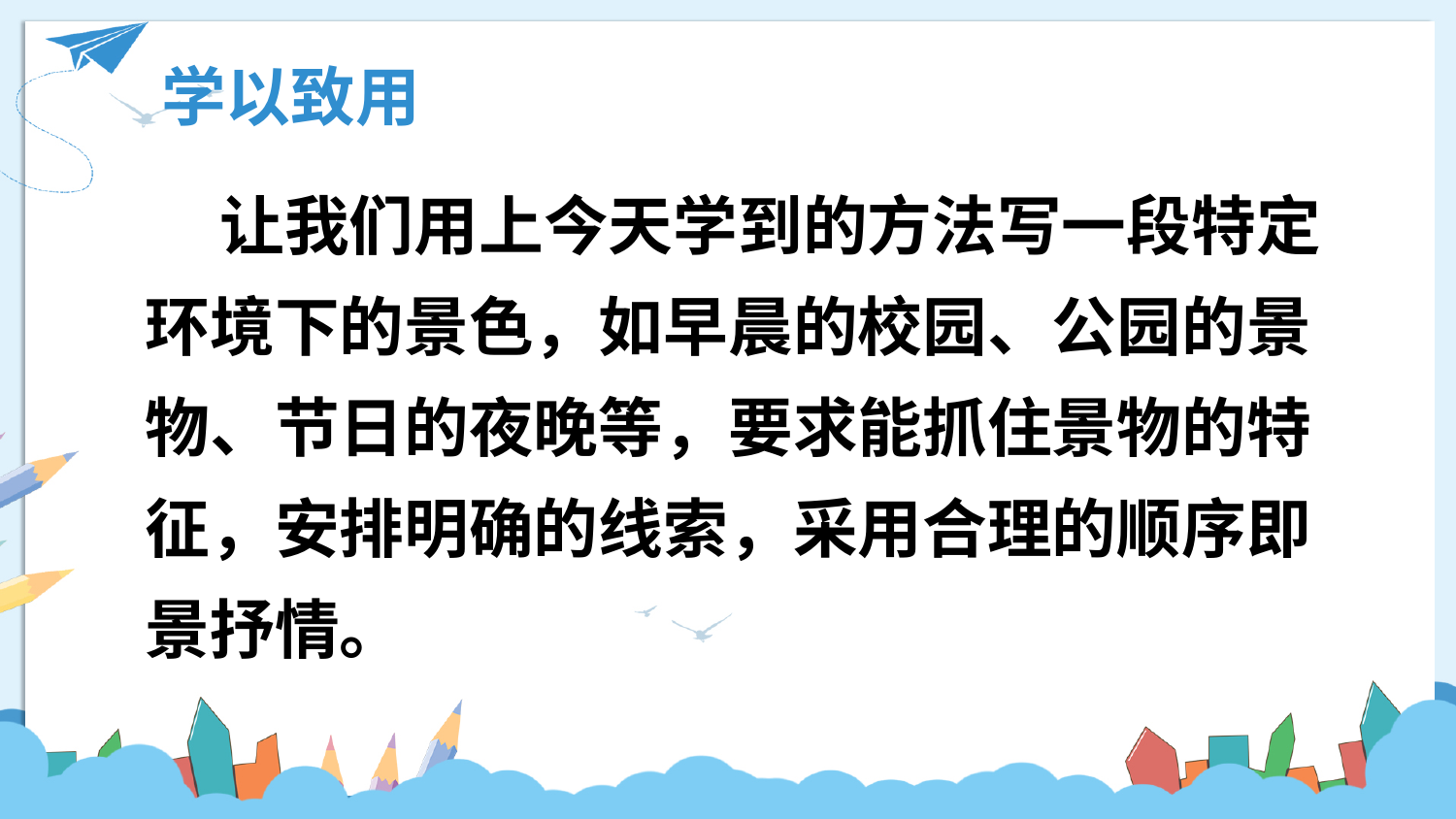

学以致用
    让我们用上今天学到的方法写一段特定环境下的景色，如早晨的校园、公园的景物、节日的夜晚等，要求能抓住景物的特征，安排明确的线索，采用合理的顺序即景抒情。